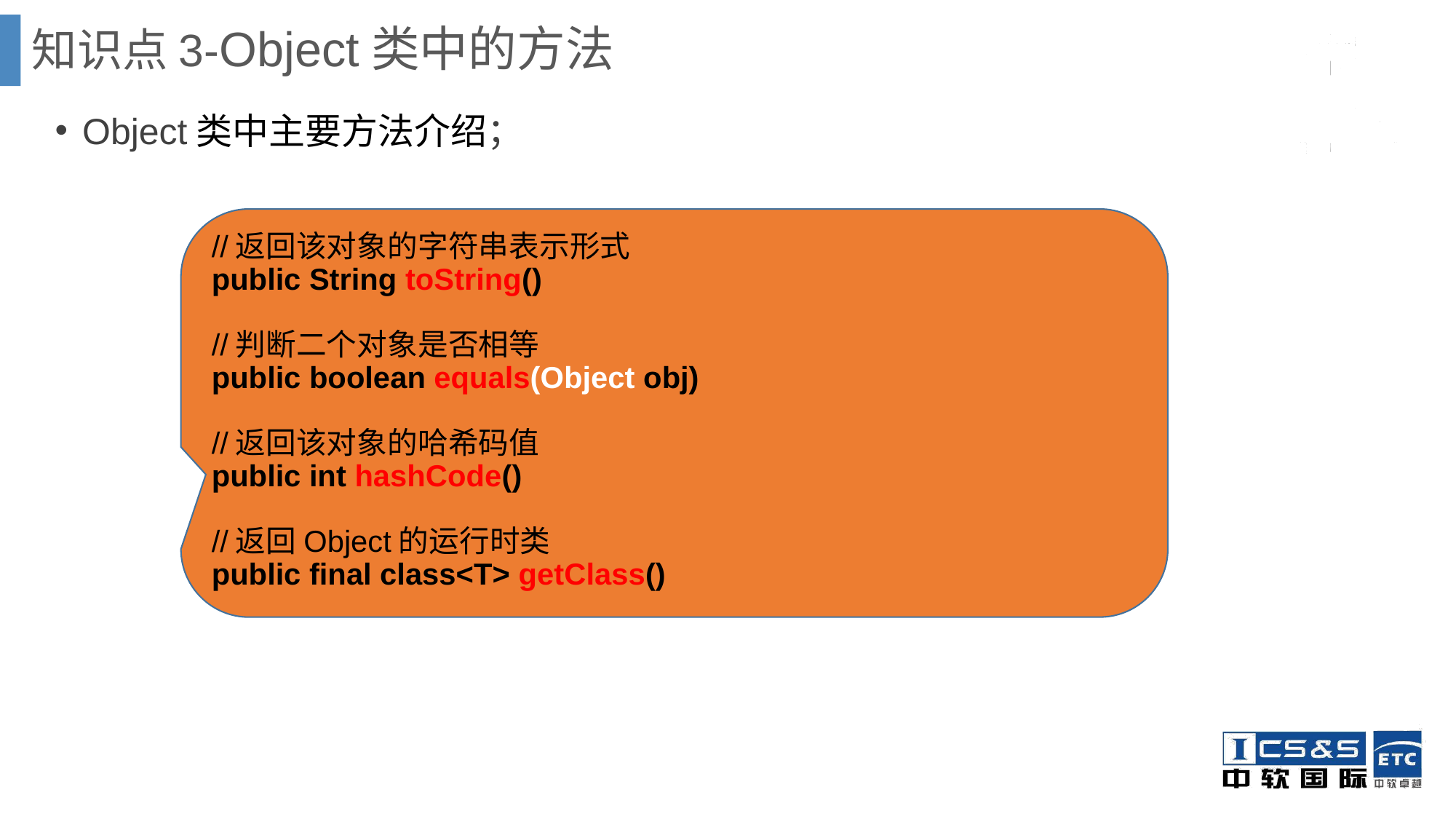

# 知识点3-Object类中的方法
Object类中主要方法介绍；

//返回该对象的字符串表示形式
public String toString()

//判断二个对象是否相等
public boolean equals(Object obj)

//返回该对象的哈希码值
public int hashCode()

//返回Object的运行时类
public final class<T> getClass()